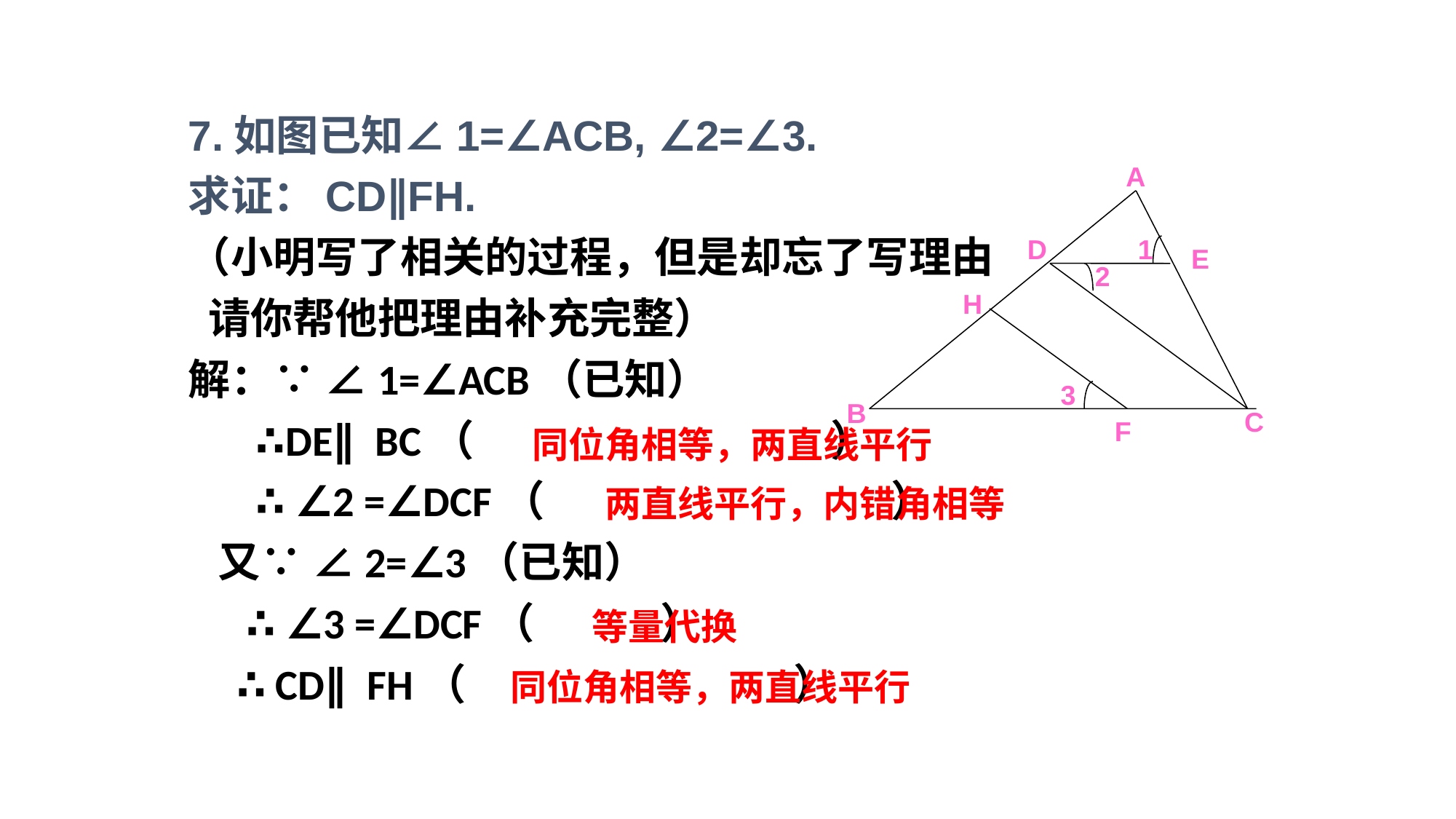

# 7.如图已知∠1=∠ACB, ∠2=∠3.
求证：CD∥FH.
（小明写了相关的过程，但是却忘了写理由
 请你帮他把理由补充完整）
解：∵ ∠1=∠ACB（已知）
       ∴DE∥BC（                                     ）
       ∴ ∠2 =∠DCF（                                    ）
  又∵ ∠2=∠3（已知）
      ∴ ∠3 =∠DCF（             ）
     ∴ CD∥FH（                                  ）

A

D

E

B
C

F

H

1
2
3
同位角相等，两直线平行
两直线平行，内错角相等
等量代换
同位角相等，两直线平行